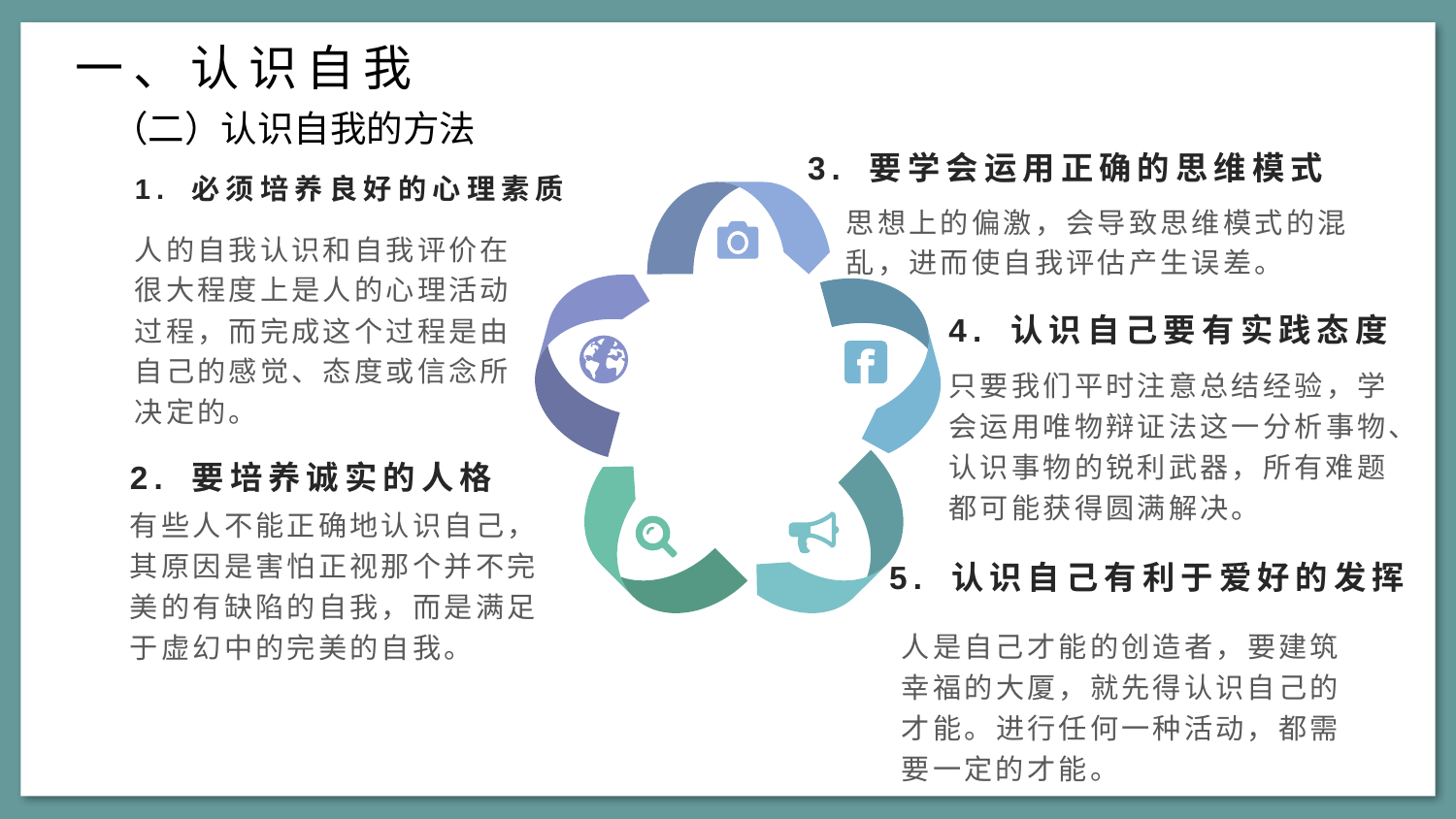

一、认识自我
（二）认识自我的方法
3. 要学会运用正确的思维模式
1. 必须培养良好的心理素质

思想上的偏激，会导致思维模式的混乱，进而使自我评估产生误差。
人的自我认识和自我评价在很大程度上是人的心理活动过程，而完成这个过程是由自己的感觉、态度或信念所决定的。

4. 认识自己要有实践态度

只要我们平时注意总结经验，学会运用唯物辩证法这一分析事物、认识事物的锐利武器，所有难题都可能获得圆满解决。
2. 要培养诚实的人格
有些人不能正确地认识自己，其原因是害怕正视那个并不完美的有缺陷的自我，而是满足于虚幻中的完美的自我。

5. 认识自己有利于爱好的发挥
人是自己才能的创造者，要建筑幸福的大厦，就先得认识自己的才能。进行任何一种活动，都需要一定的才能。